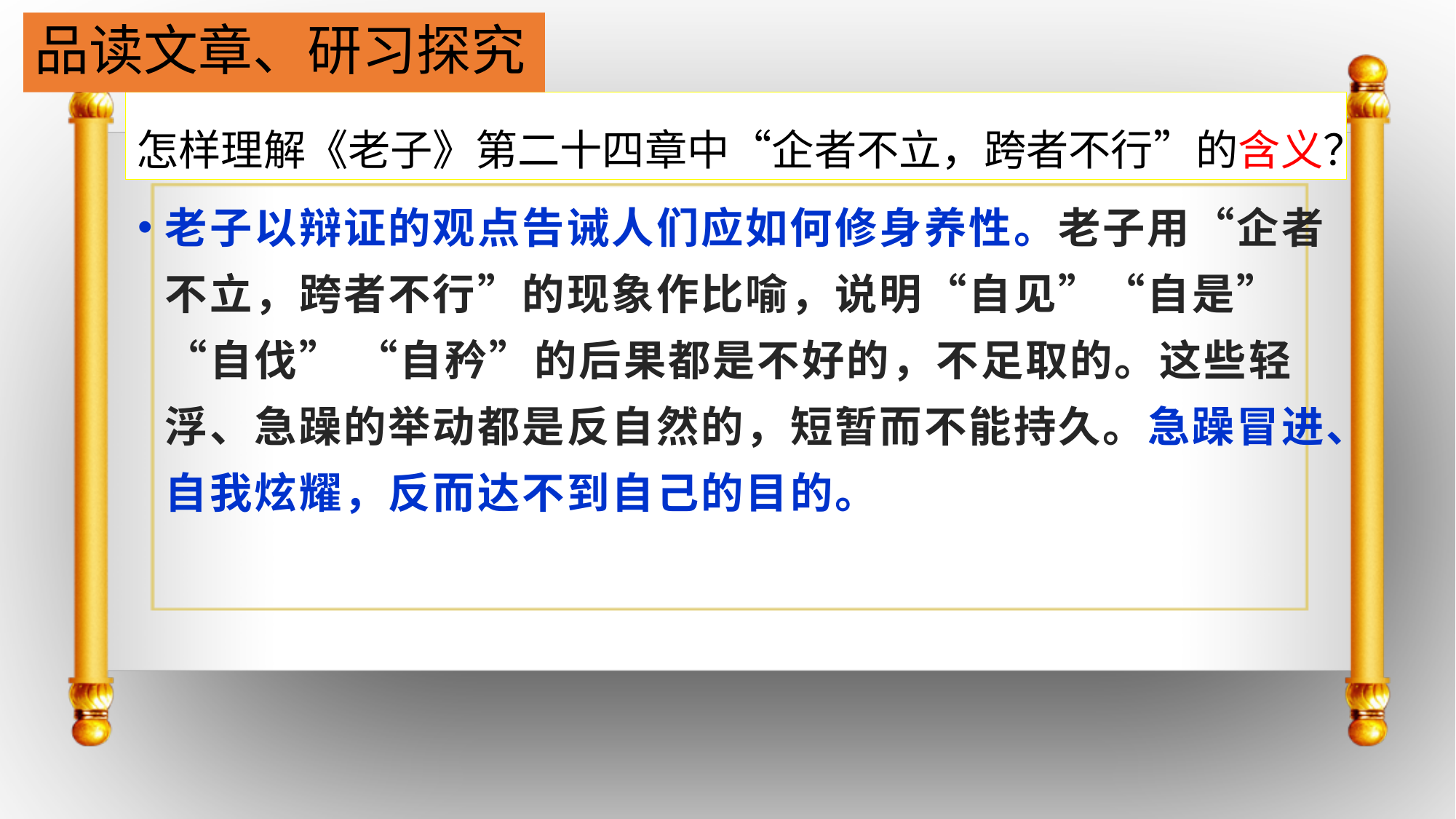

# 品读文章、研习探究
怎样理解《老子》第二十四章中“企者不立，跨者不行”的含义？
老子以辩证的观点告诫人们应如何修身养性。老子用“企者不立，跨者不行”的现象作比喻，说明“自见”“自是”“自伐” “自矜”的后果都是不好的，不足取的。这些轻浮、急躁的举动都是反自然的，短暂而不能持久。急躁冒进、自我炫耀，反而达不到自己的目的。